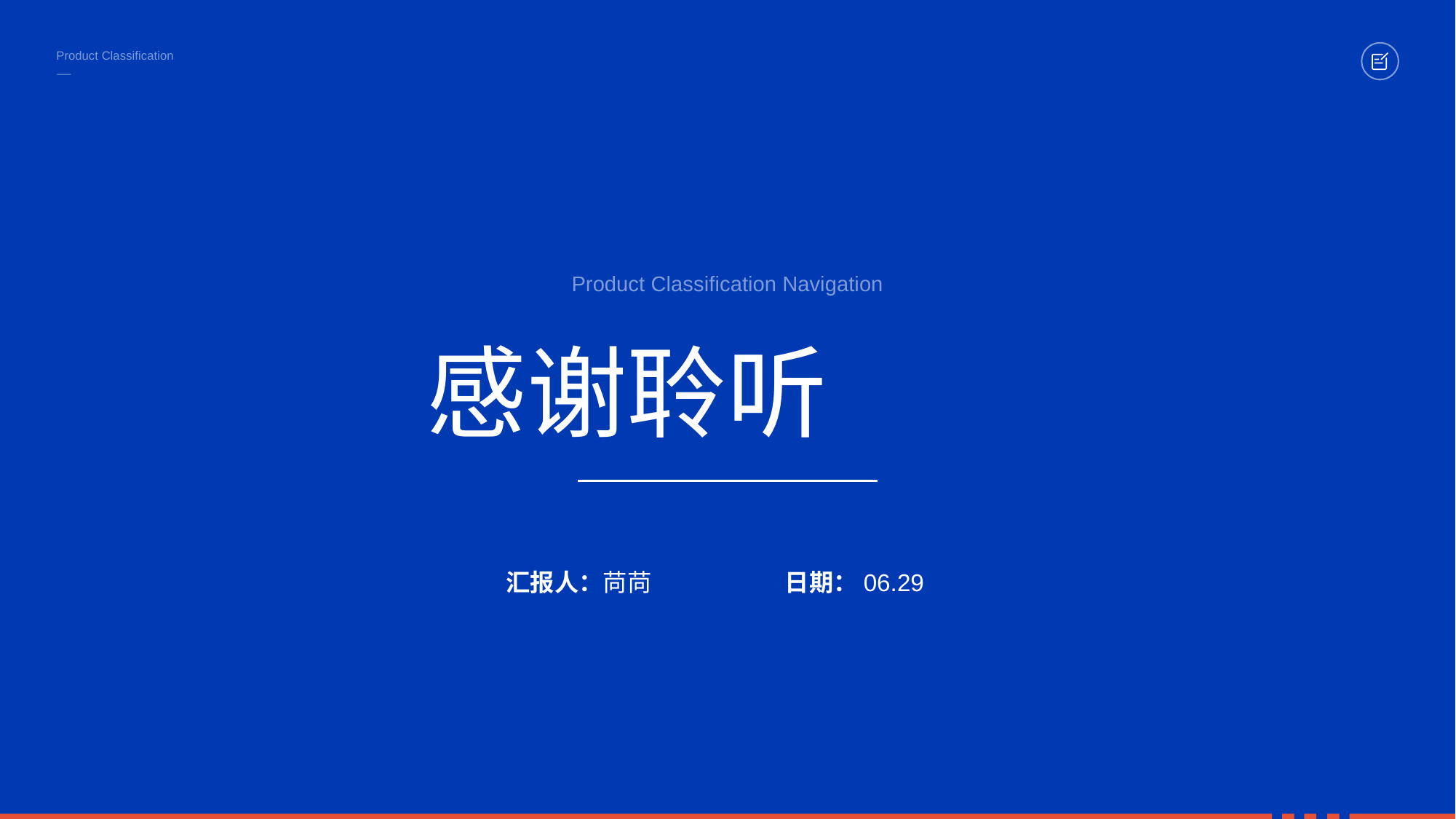

Product Classification

Product Classification Navigation
感谢聆听
汇报人：苘苘
日期：06.29